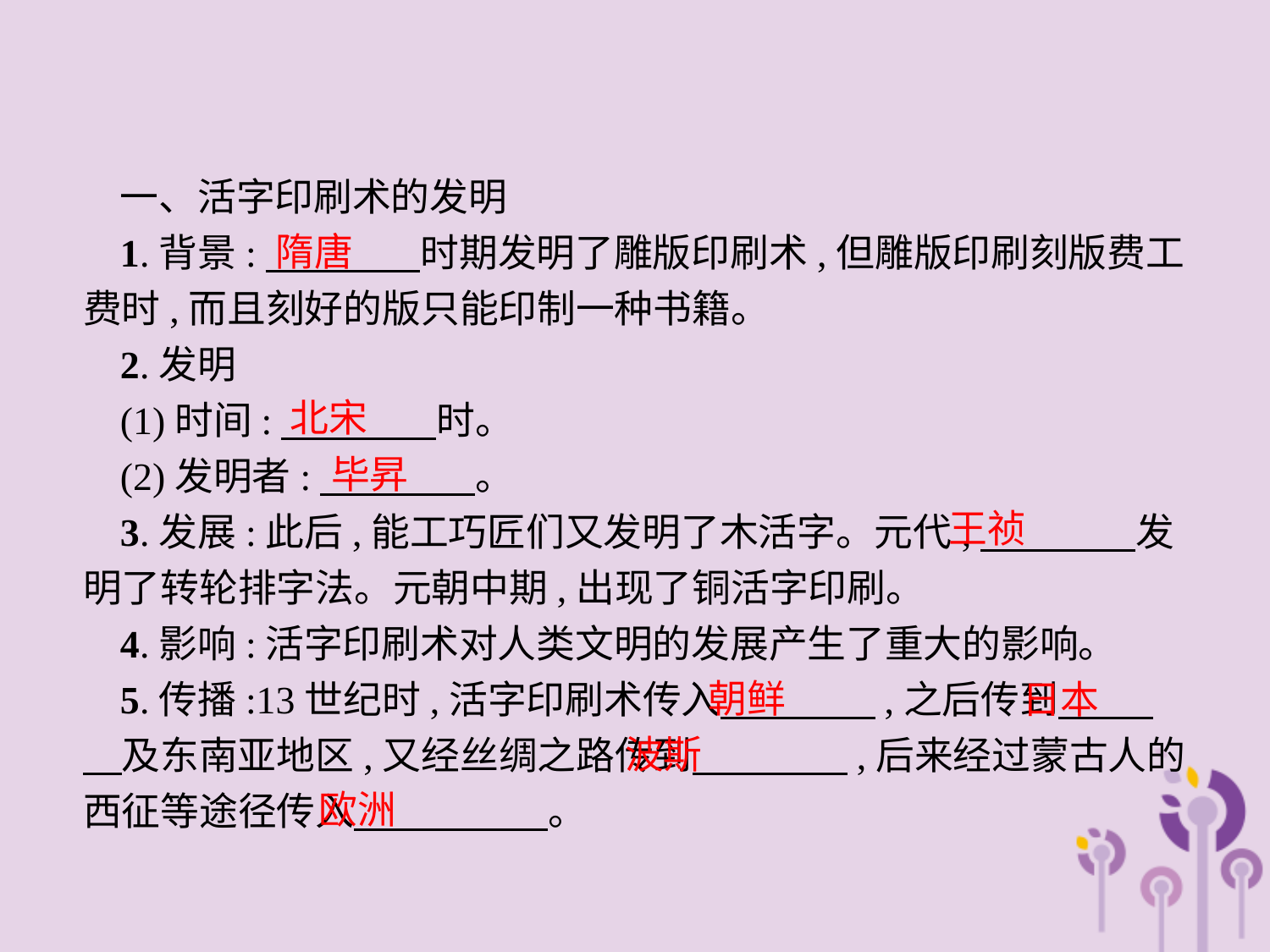

一、活字印刷术的发明
1.背景:　　　　时期发明了雕版印刷术,但雕版印刷刻版费工费时,而且刻好的版只能印制一种书籍。
2.发明
(1)时间:　　　　时。
(2)发明者:　　　　。
3.发展:此后,能工巧匠们又发明了木活字。元代,　　　　发明了转轮排字法。元朝中期,出现了铜活字印刷。
4.影响:活字印刷术对人类文明的发展产生了重大的影响。
5.传播:13世纪时,活字印刷术传入　　　　,之后传到　　   　及东南亚地区,又经丝绸之路传到　　　　,后来经过蒙古人的西征等途径传入　　　　　。
隋唐
北宋
毕昇
王祯
朝鲜
日本
波斯
欧洲